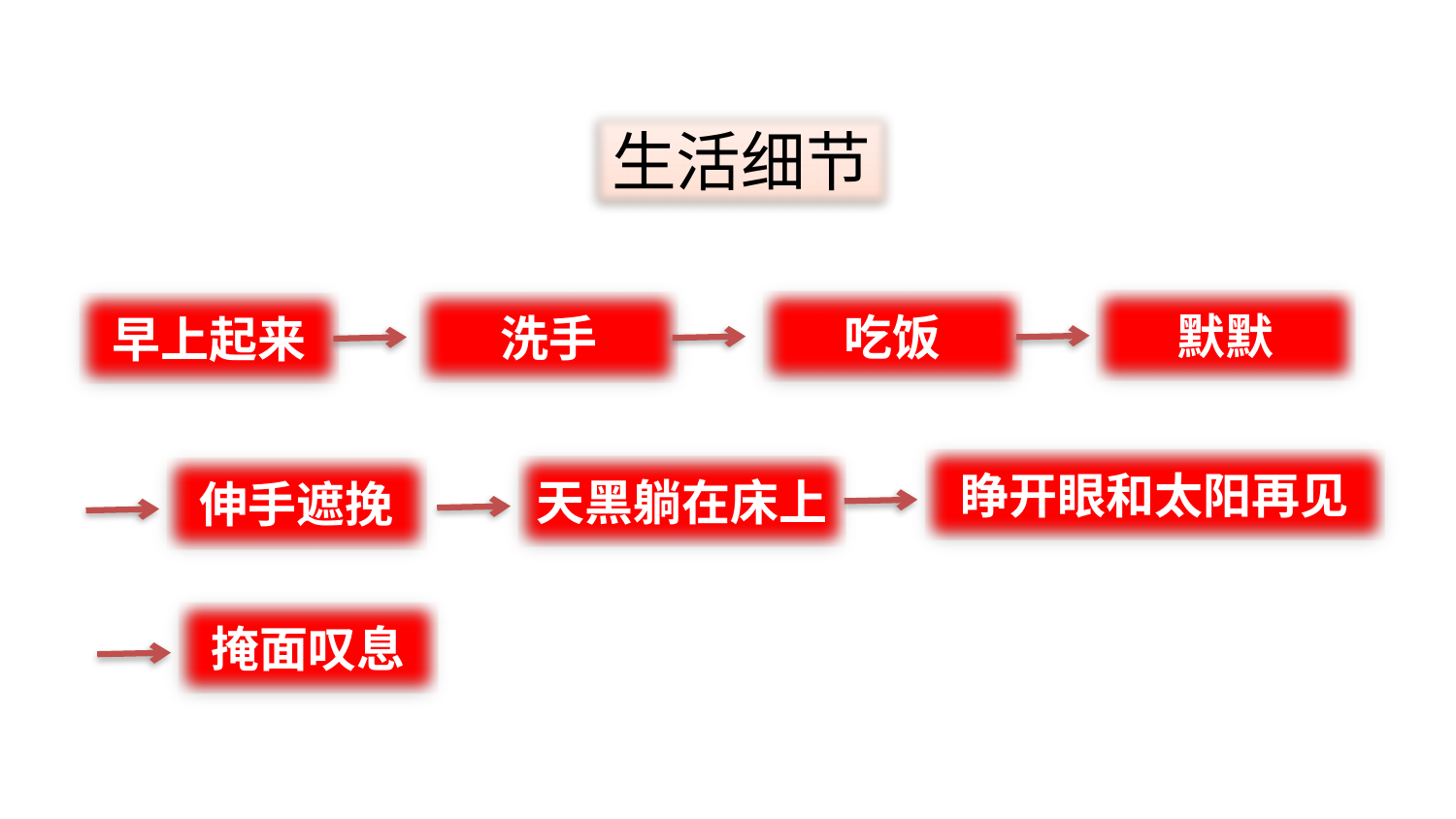

生活细节
默默
吃饭
洗手
早上起来
睁开眼和太阳再见
天黑躺在床上
伸手遮挽
掩面叹息